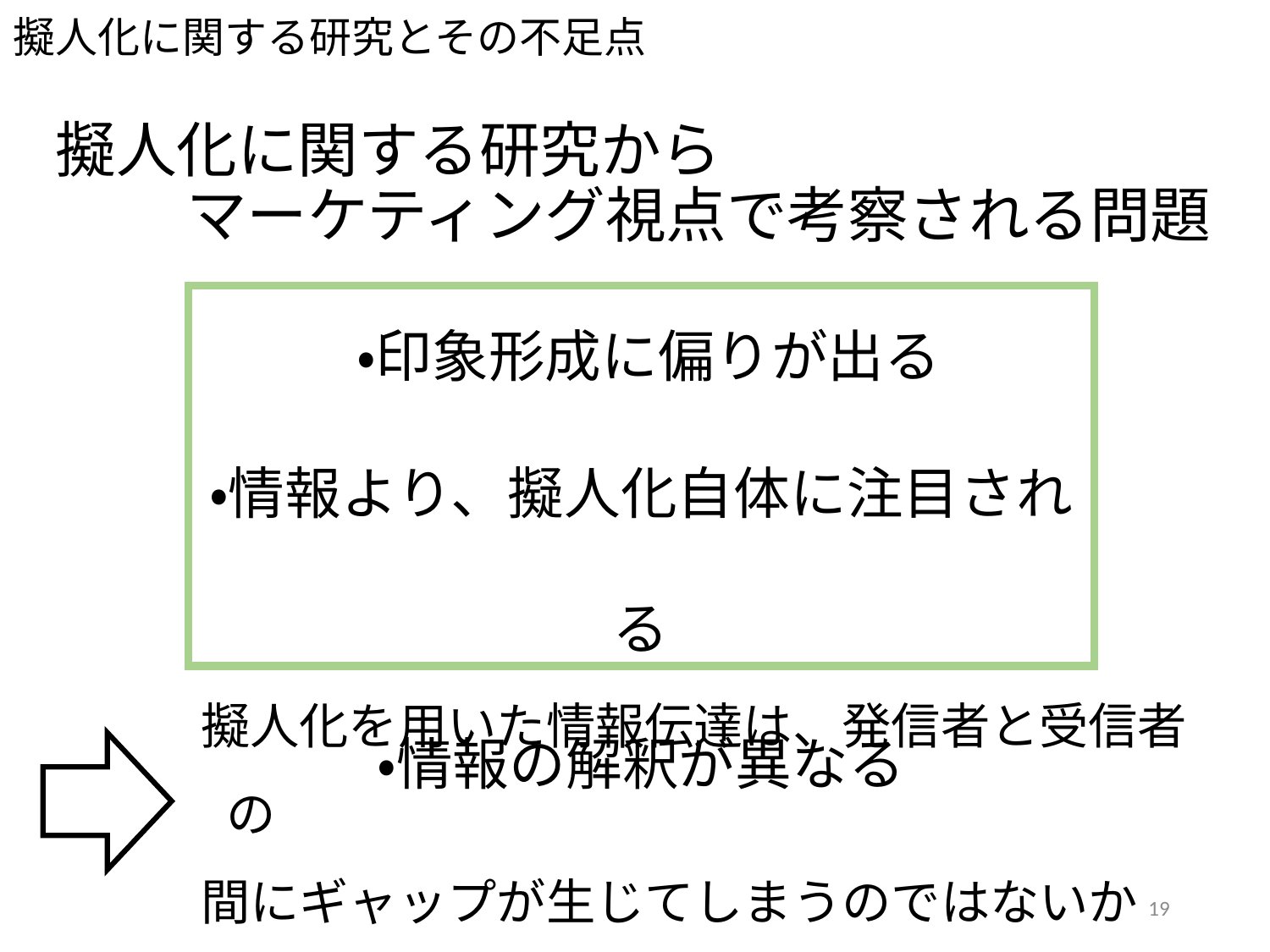

擬人化に関する研究とその不足点
# 擬人化に関する研究から マーケティング視点で考察される問題
​・印象形成に偏りが出る
・情報より、擬人化自体に注目される​
・情報の解釈が異なる

擬人化を用いた情報伝達は、発信者と受信者の
間にギャップが生じてしまうのではないか

19